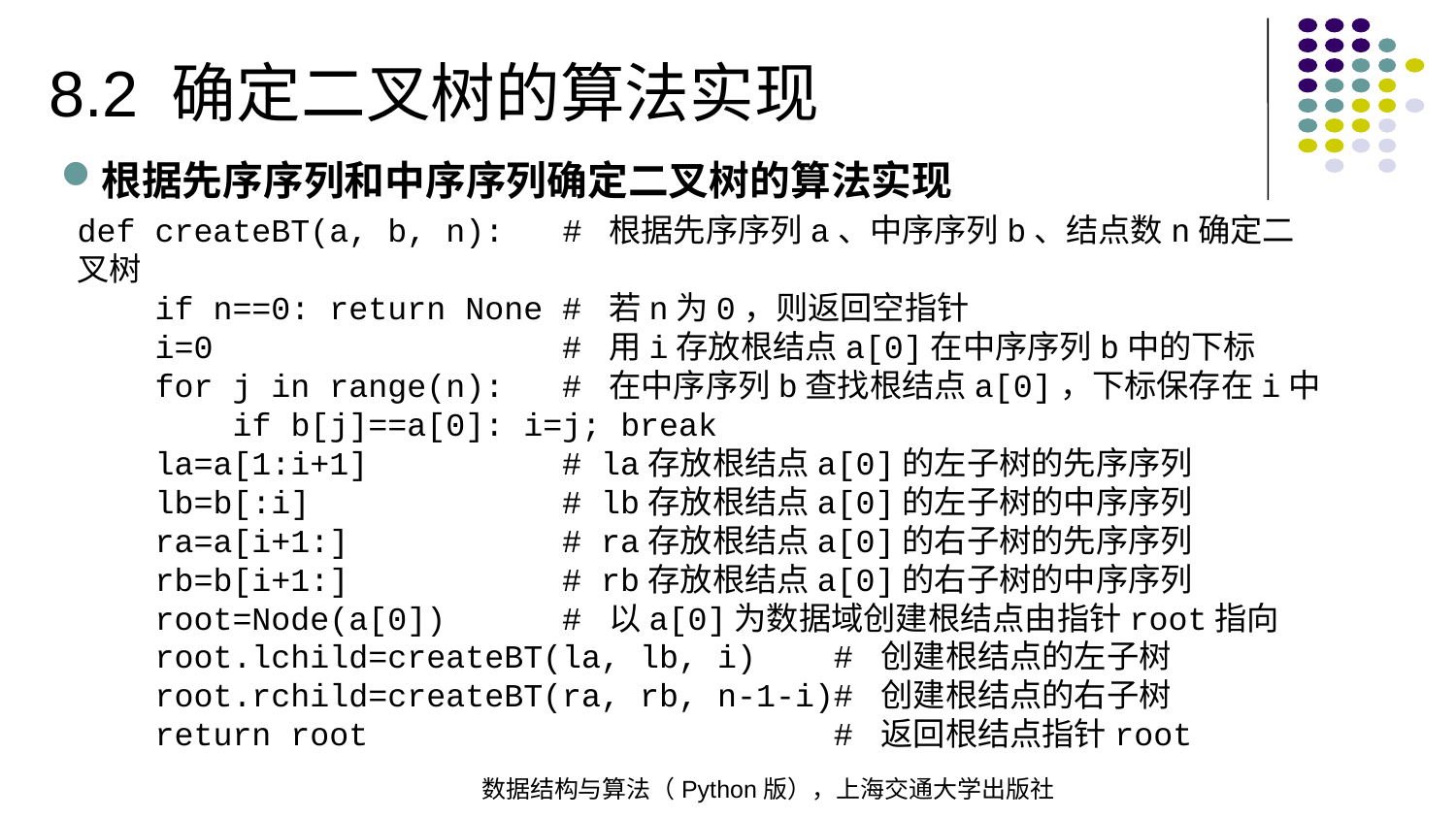

8.2 确定二叉树的算法实现
根据先序序列和中序序列确定二叉树的算法实现
def createBT(a, b, n):   # 根据先序序列a、中序序列b、结点数n确定二叉树
    if n==0: return None # 若n为0，则返回空指针
    i=0                  # 用i存放根结点a[0]在中序序列b中的下标
    for j in range(n):   # 在中序序列b查找根结点a[0]，下标保存在i中
        if b[j]==a[0]: i=j; break
    la=a[1:i+1]          # la存放根结点a[0]的左子树的先序序列
    lb=b[:i]             # lb存放根结点a[0]的左子树的中序序列
    ra=a[i+1:]           # ra存放根结点a[0]的右子树的先序序列
    rb=b[i+1:]           # rb存放根结点a[0]的右子树的中序序列
    root=Node(a[0])      # 以a[0]为数据域创建根结点由指针root指向
    root.lchild=createBT(la, lb, i)    # 创建根结点的左子树
    root.rchild=createBT(ra, rb, n-1-i)# 创建根结点的右子树
    return root                        # 返回根结点指针root